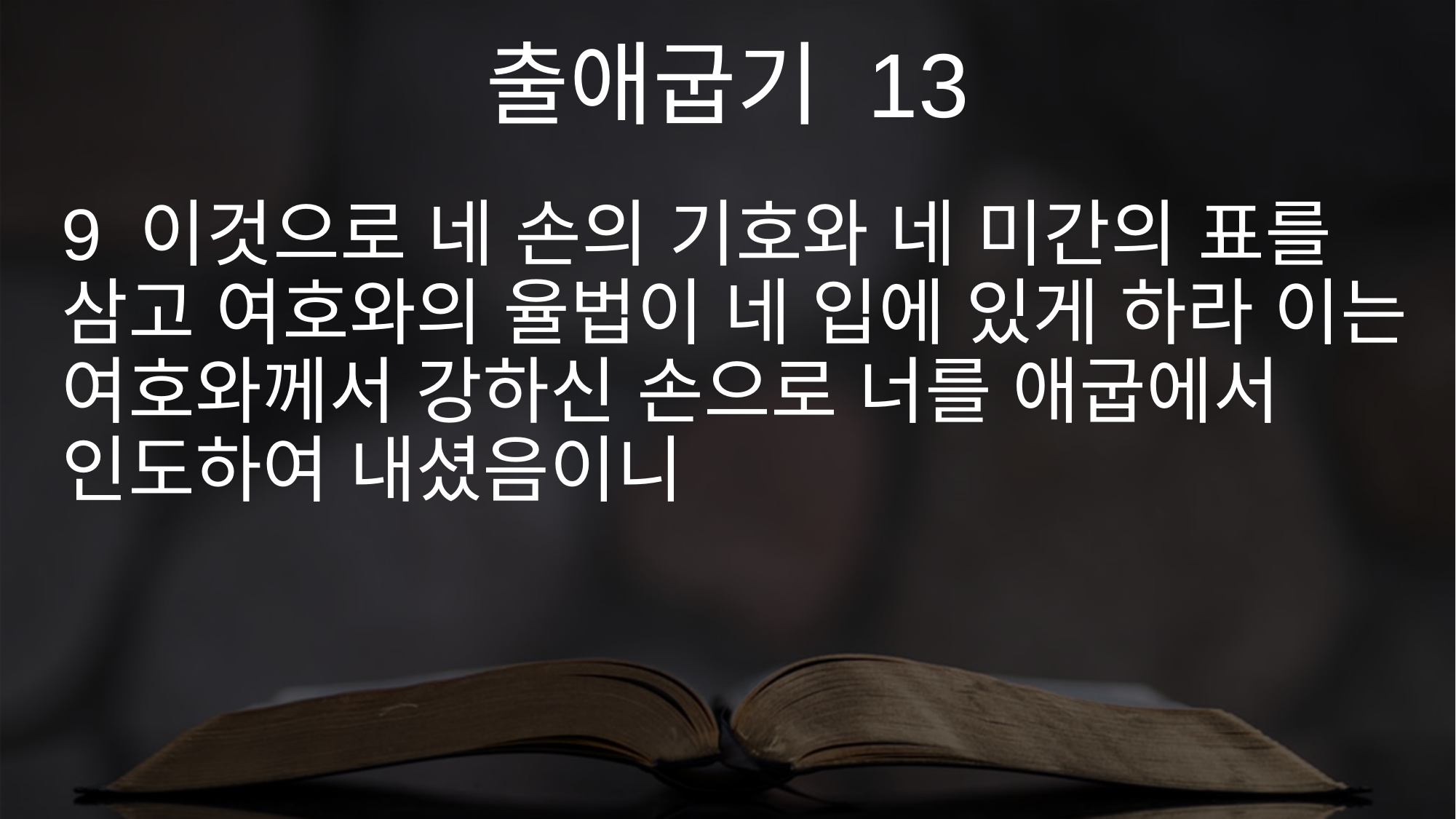

출애굽기 13
9 이것으로 네 손의 기호와 네 미간의 표를 삼고 여호와의 율법이 네 입에 있게 하라 이는 여호와께서 강하신 손으로 너를 애굽에서 인도하여 내셨음이니